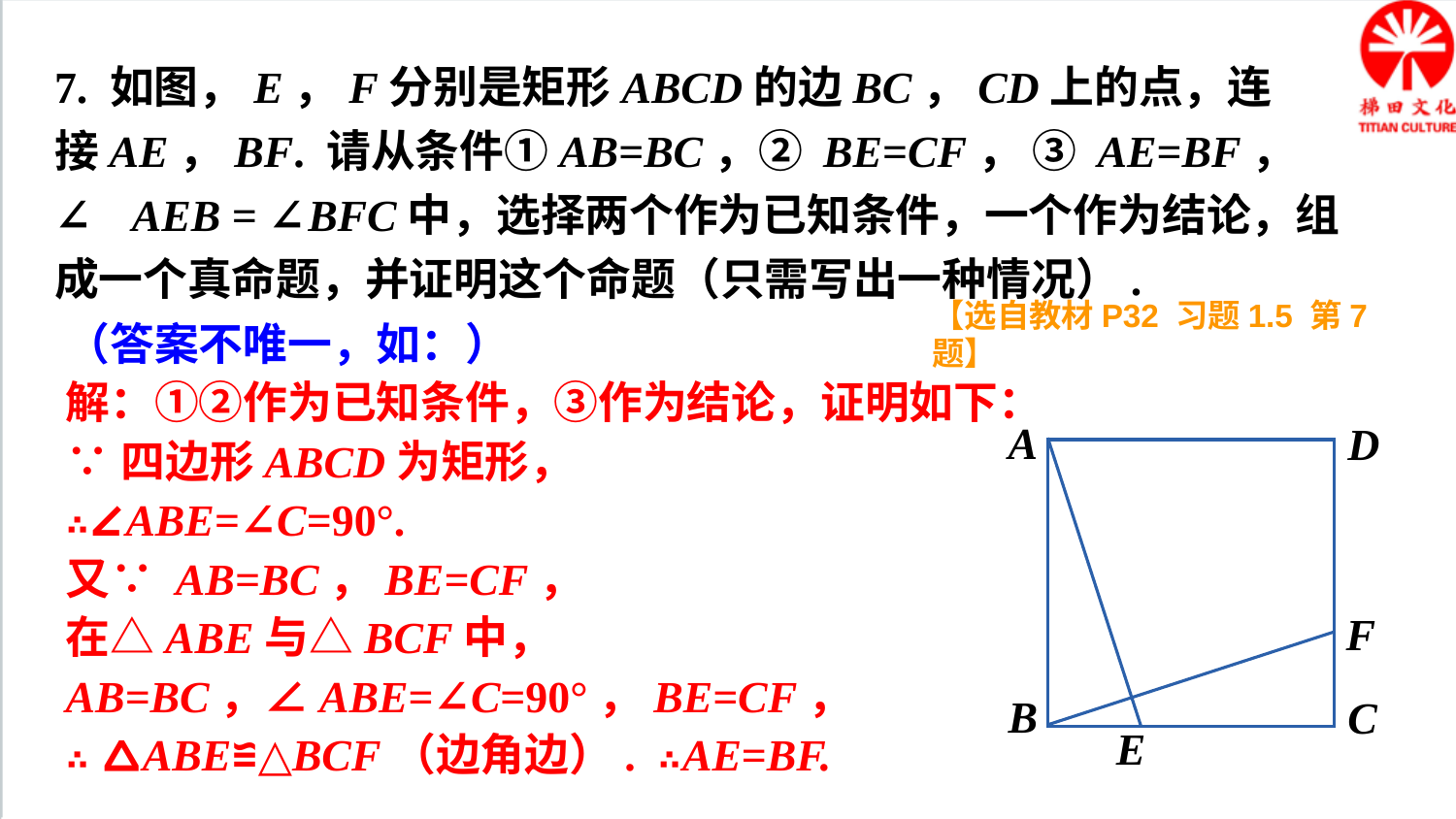

7. 如图，E，F分别是矩形ABCD的边BC，CD上的点，连
接AE，BF. 请从条件①AB=BC，② BE=CF， ③ AE=BF，
④∠AEB = ∠BFC中，选择两个作为已知条件，一个作为结论，组成一个真命题，并证明这个命题（只需写出一种情况）.
【选自教材P32 习题1.5 第7题】
（答案不唯一，如：）
解：①②作为已知条件，③作为结论，证明如下：
∵四边形ABCD为矩形，
∴∠ABE=∠C=90°.
又∵ AB=BC，BE=CF，
在△ABE与△BCF中，
AB=BC，∠ABE=∠C=90°，BE=CF，
∴ △ABE≌△BCF（边角边）.  ∴AE=BF.
A
D

F
B
C
E